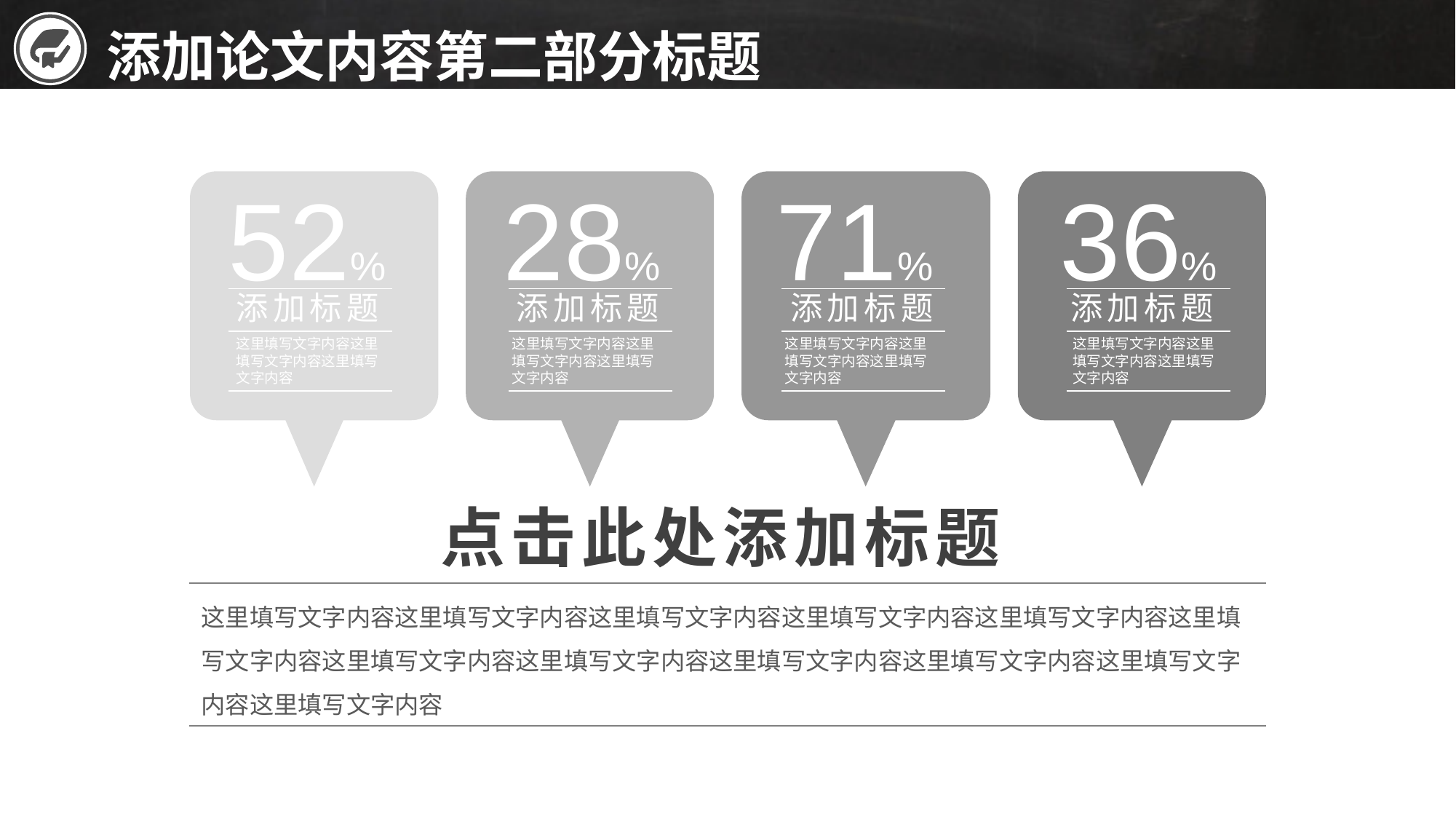

添加论文内容第二部分标题

52%
28%
71%
36%

添加标题
添加标题
添加标题
添加标题
这里填写文字内容这里填写文字内容这里填写文字内容
这里填写文字内容这里填写文字内容这里填写文字内容
这里填写文字内容这里填写文字内容这里填写文字内容
这里填写文字内容这里填写文字内容这里填写文字内容
点击此处添加标题
这里填写文字内容这里填写文字内容这里填写文字内容这里填写文字内容这里填写文字内容这里填写文字内容这里填写文字内容这里填写文字内容这里填写文字内容这里填写文字内容这里填写文字内容这里填写文字内容